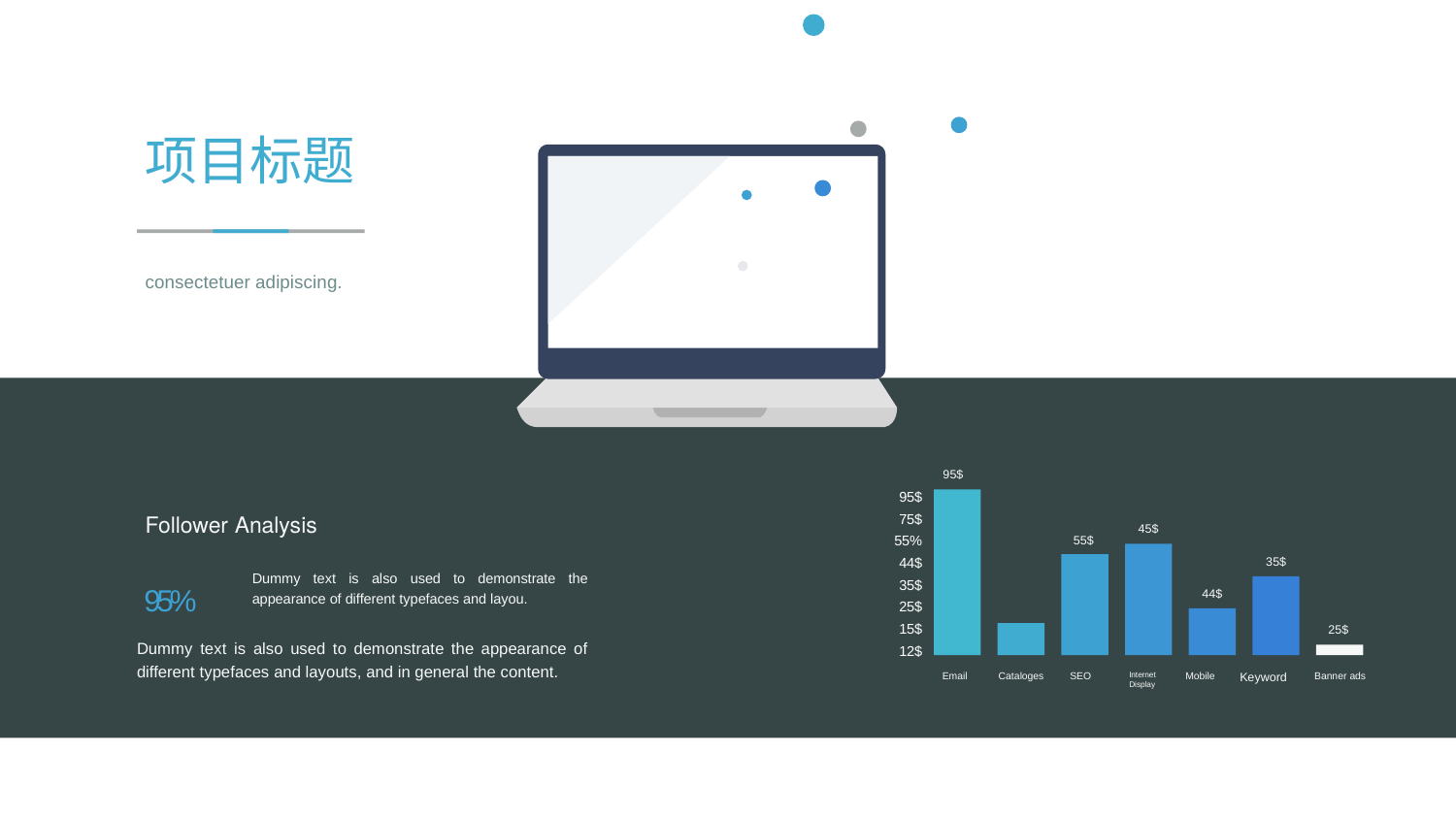

20

项目标题

consectetuer adipiscing.

95$
95$
75$
55%
44$
35$
25$
15$
12$

45$
55$
35$
44$
25$
Email
Cataloges
SEO
Internet Display
Mobile
Keyword
Banner ads
Follower Analysis
95%
Dummy text is also used to demonstrate the appearance of different typefaces and layou.
Dummy text is also used to demonstrate the appearance of different typefaces and layouts, and in general the content.